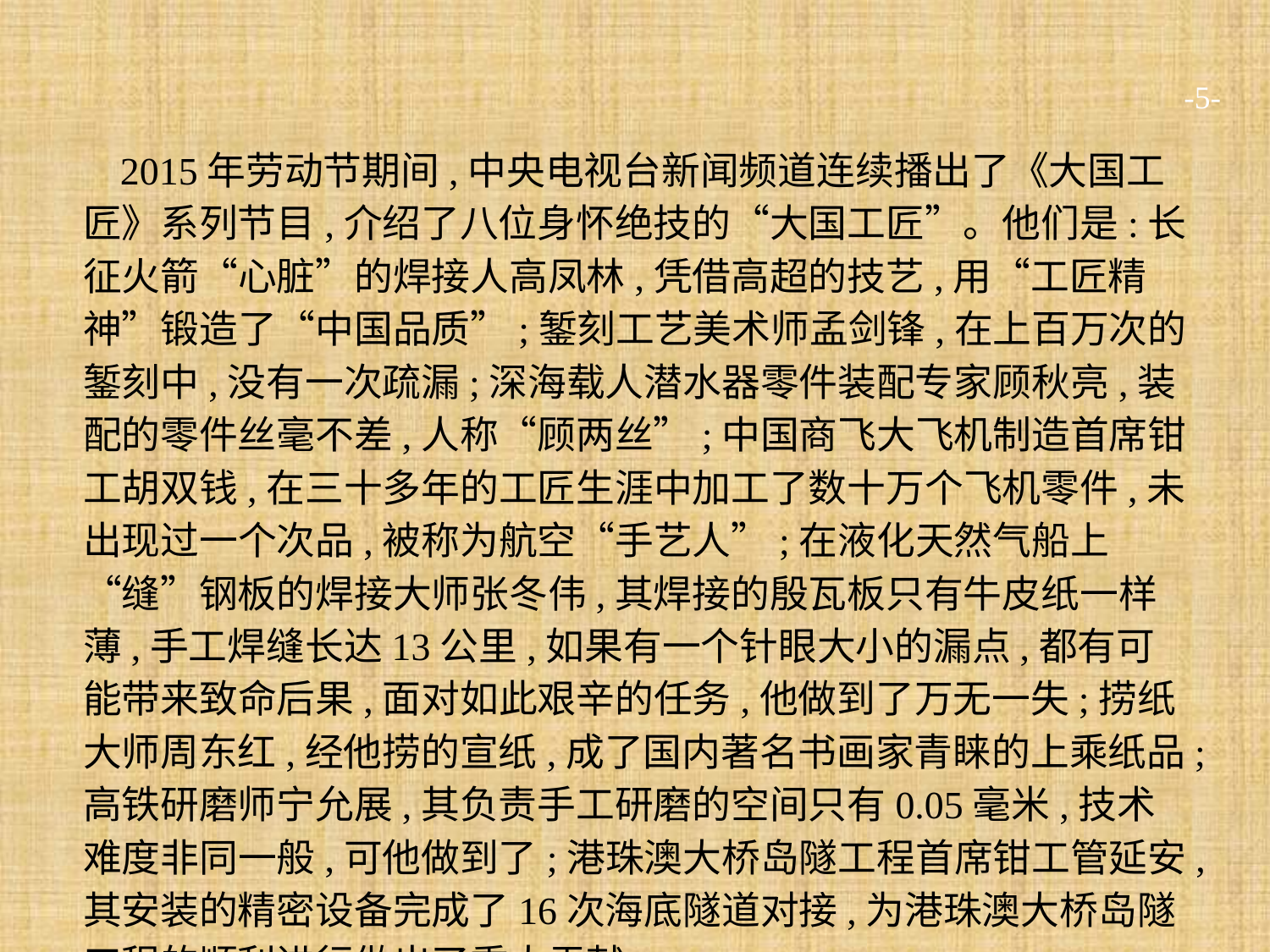

-5-
2015年劳动节期间,中央电视台新闻频道连续播出了《大国工匠》系列节目,介绍了八位身怀绝技的“大国工匠”。他们是:长征火箭“心脏”的焊接人高凤林,凭借高超的技艺,用“工匠精神”锻造了“中国品质”;錾刻工艺美术师孟剑锋,在上百万次的錾刻中,没有一次疏漏;深海载人潜水器零件装配专家顾秋亮,装配的零件丝毫不差,人称“顾两丝”;中国商飞大飞机制造首席钳工胡双钱,在三十多年的工匠生涯中加工了数十万个飞机零件,未出现过一个次品,被称为航空“手艺人”;在液化天然气船上“缝”钢板的焊接大师张冬伟,其焊接的殷瓦板只有牛皮纸一样薄,手工焊缝长达13公里,如果有一个针眼大小的漏点,都有可能带来致命后果,面对如此艰辛的任务,他做到了万无一失;捞纸大师周东红,经他捞的宣纸,成了国内著名书画家青睐的上乘纸品;高铁研磨师宁允展,其负责手工研磨的空间只有0.05毫米,技术难度非同一般,可他做到了;港珠澳大桥岛隧工程首席钳工管延安,其安装的精密设备完成了16次海底隧道对接,为港珠澳大桥岛隧工程的顺利进行做出了重大贡献。